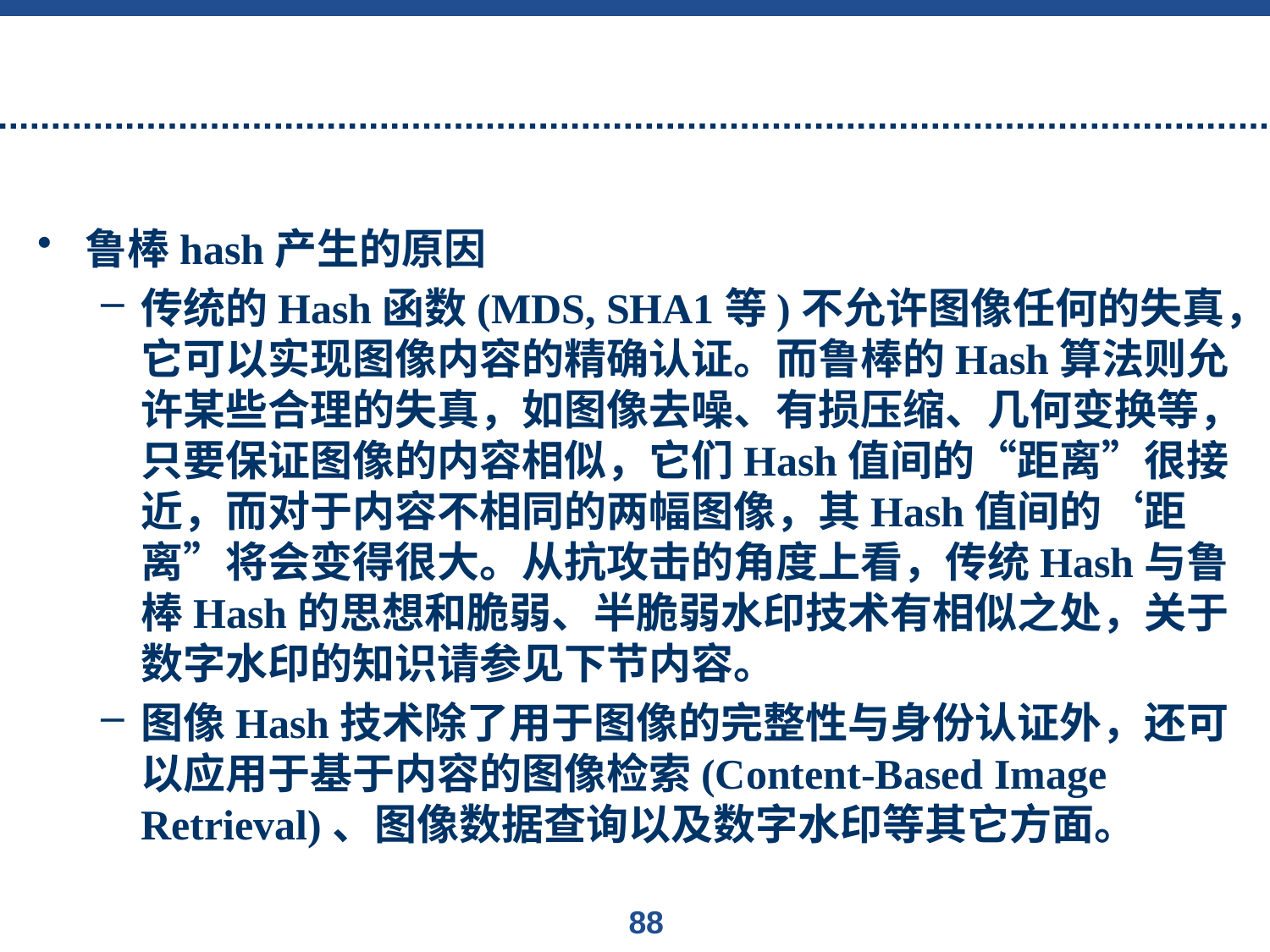

鲁棒hash产生的原因
传统的Hash函数(MDS, SHA1等)不允许图像任何的失真，它可以实现图像内容的精确认证。而鲁棒的Hash算法则允许某些合理的失真，如图像去噪、有损压缩、几何变换等，只要保证图像的内容相似，它们Hash值间的“距离”很接近，而对于内容不相同的两幅图像，其Hash值间的‘距离”将会变得很大。从抗攻击的角度上看，传统Hash与鲁棒Hash的思想和脆弱、半脆弱水印技术有相似之处，关于数字水印的知识请参见下节内容。
图像Hash技术除了用于图像的完整性与身份认证外，还可以应用于基于内容的图像检索(Content-Based Image Retrieval)、图像数据查询以及数字水印等其它方面。
88